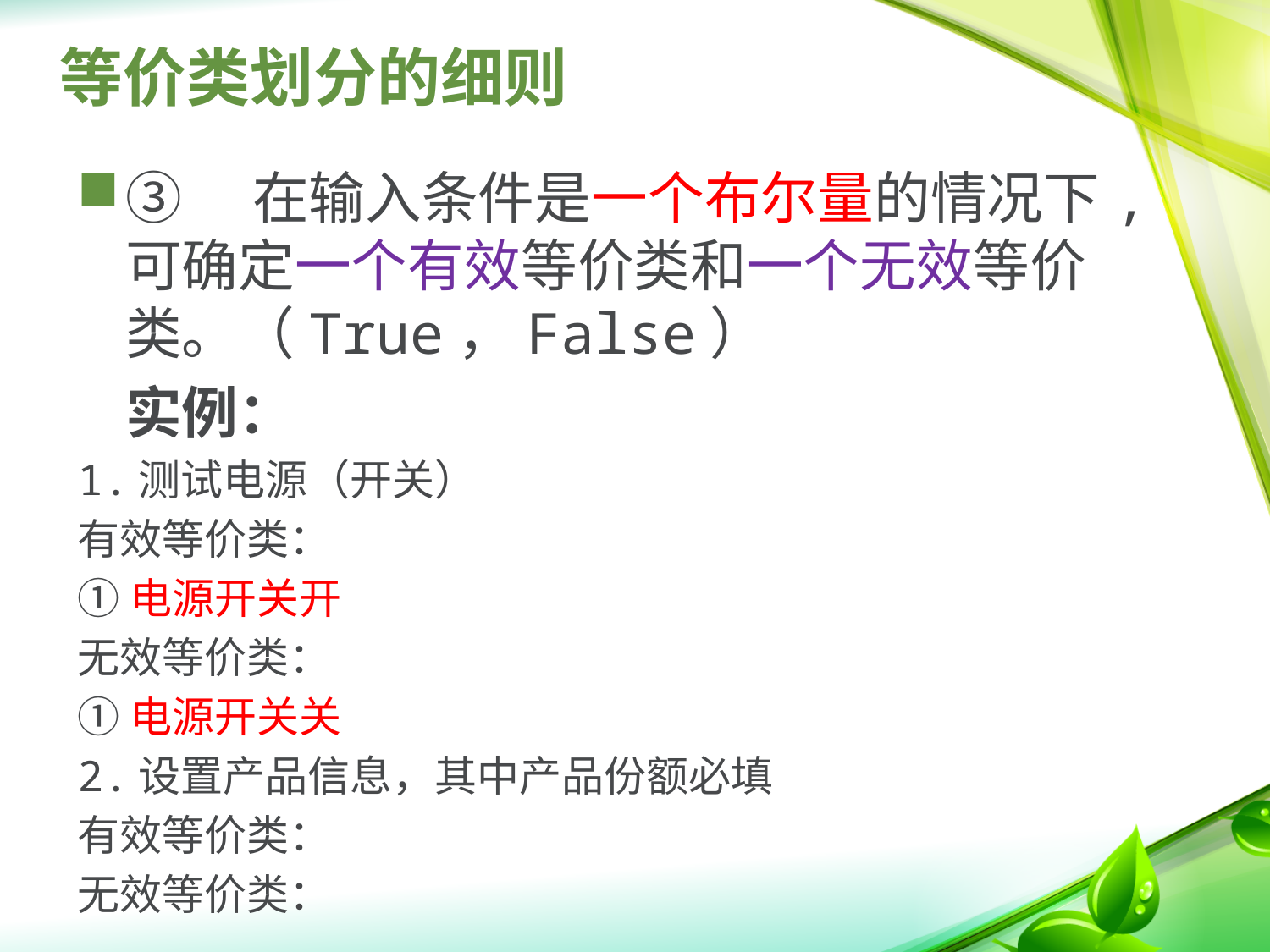

# 等价类划分的细则
③	在输入条件是一个布尔量的情况下,可确定一个有效等价类和一个无效等价类。（True，False）
	实例：
1.测试电源（开关）
有效等价类：
①电源开关开
无效等价类：
①电源开关关
2.设置产品信息，其中产品份额必填
有效等价类：
无效等价类：